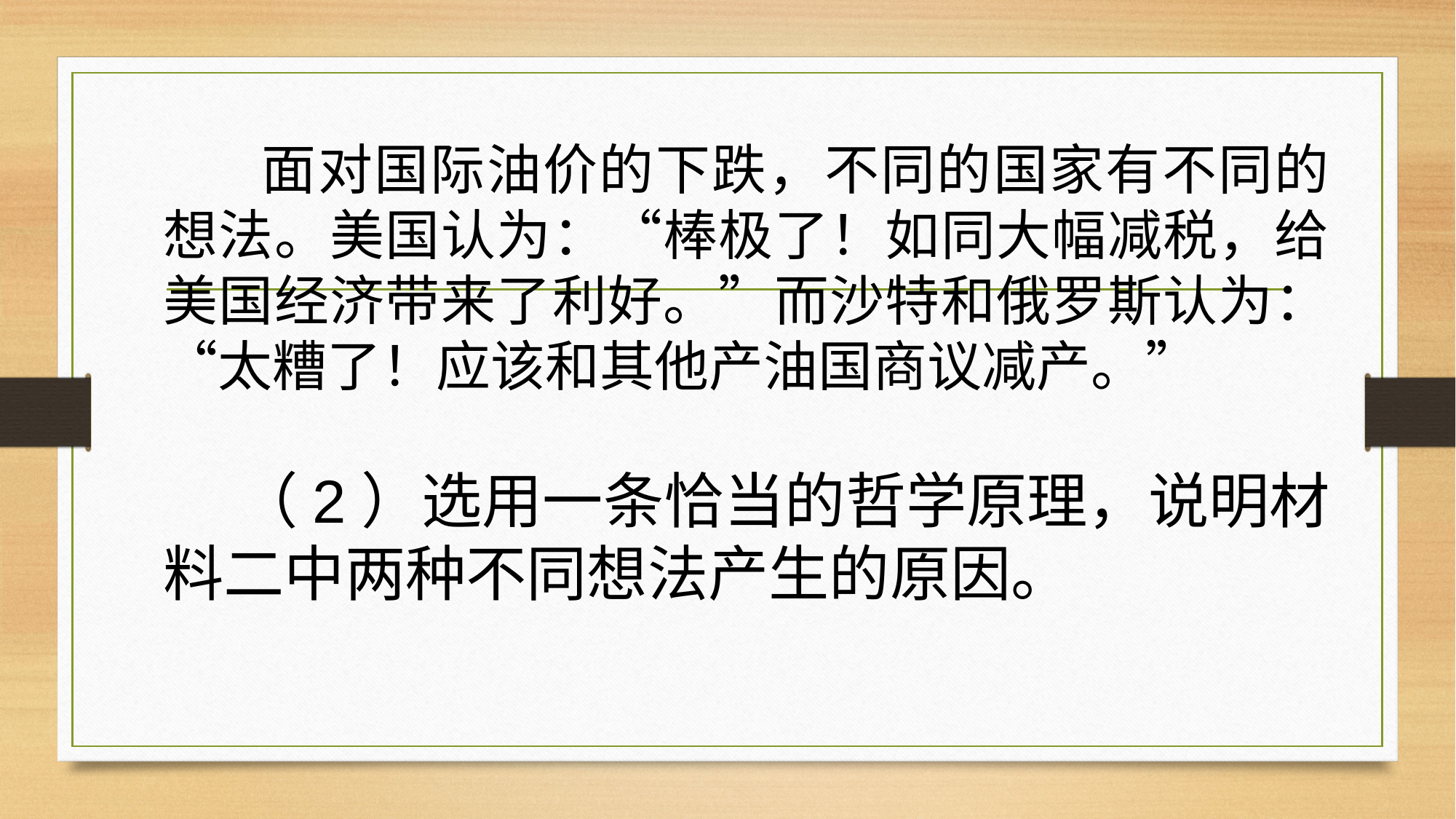

面对国际油价的下跌，不同的国家有不同的想法。美国认为：“棒极了！如同大幅减税，给美国经济带来了利好。”而沙特和俄罗斯认为：“太糟了！应该和其他产油国商议减产。”

     （2）选用一条恰当的哲学原理，说明材料二中两种不同想法产生的原因。